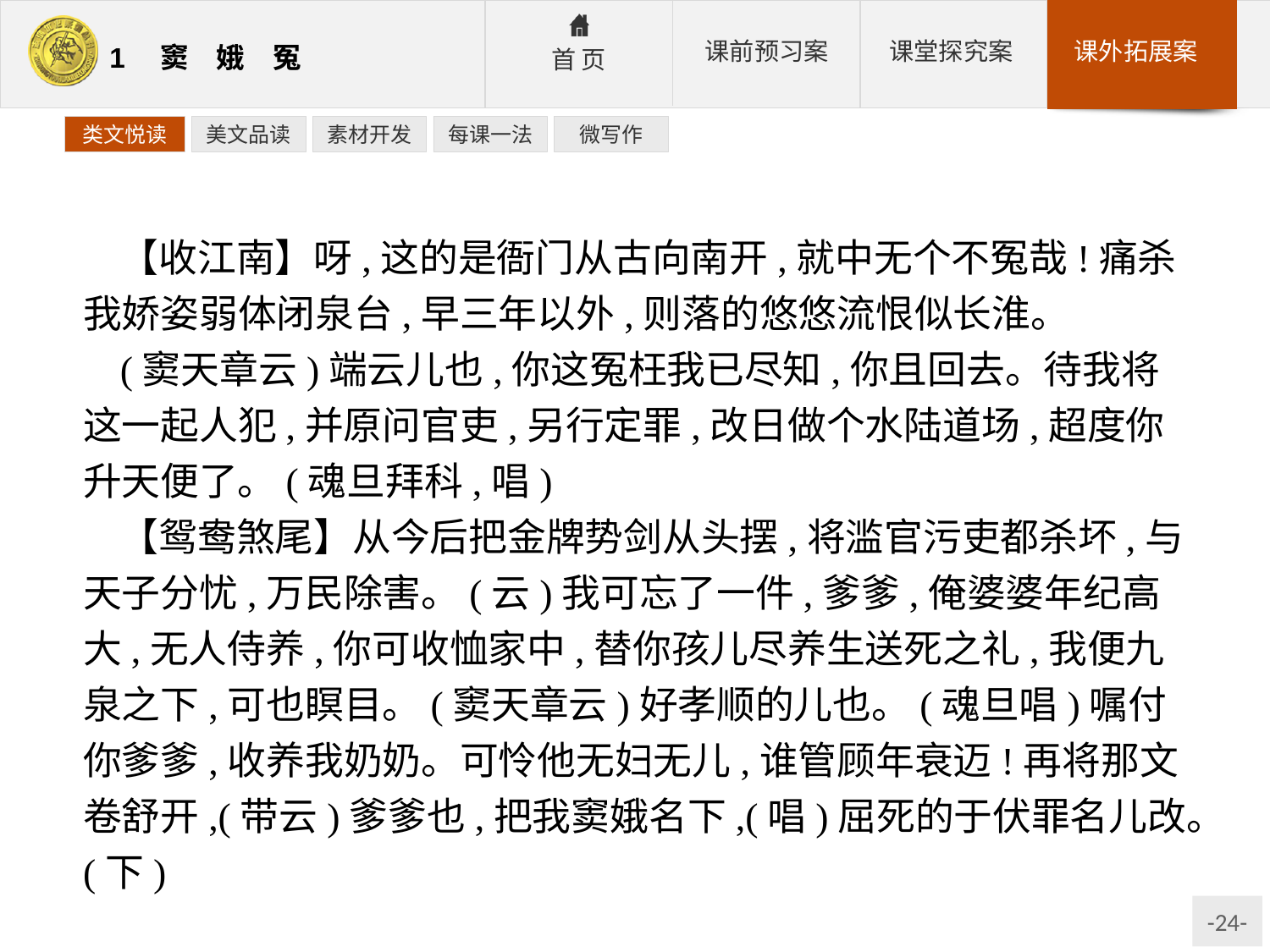

类文悦读
美文品读
素材开发
每课一法
微写作
【收江南】呀,这的是衙门从古向南开,就中无个不冤哉!痛杀我娇姿弱体闭泉台,早三年以外,则落的悠悠流恨似长淮。
(窦天章云)端云儿也,你这冤枉我已尽知,你且回去。待我将这一起人犯,并原问官吏,另行定罪,改日做个水陆道场,超度你升天便了。(魂旦拜科,唱)
【鸳鸯煞尾】从今后把金牌势剑从头摆,将滥官污吏都杀坏,与天子分忧,万民除害。(云)我可忘了一件,爹爹,俺婆婆年纪高大,无人侍养,你可收恤家中,替你孩儿尽养生送死之礼,我便九泉之下,可也瞑目。(窦天章云)好孝顺的儿也。(魂旦唱)嘱付你爹爹,收养我奶奶。可怜他无妇无儿,谁管顾年衰迈!再将那文卷舒开,(带云)爹爹也,把我窦娥名下,(唱)屈死的于伏罪名儿改。(下)